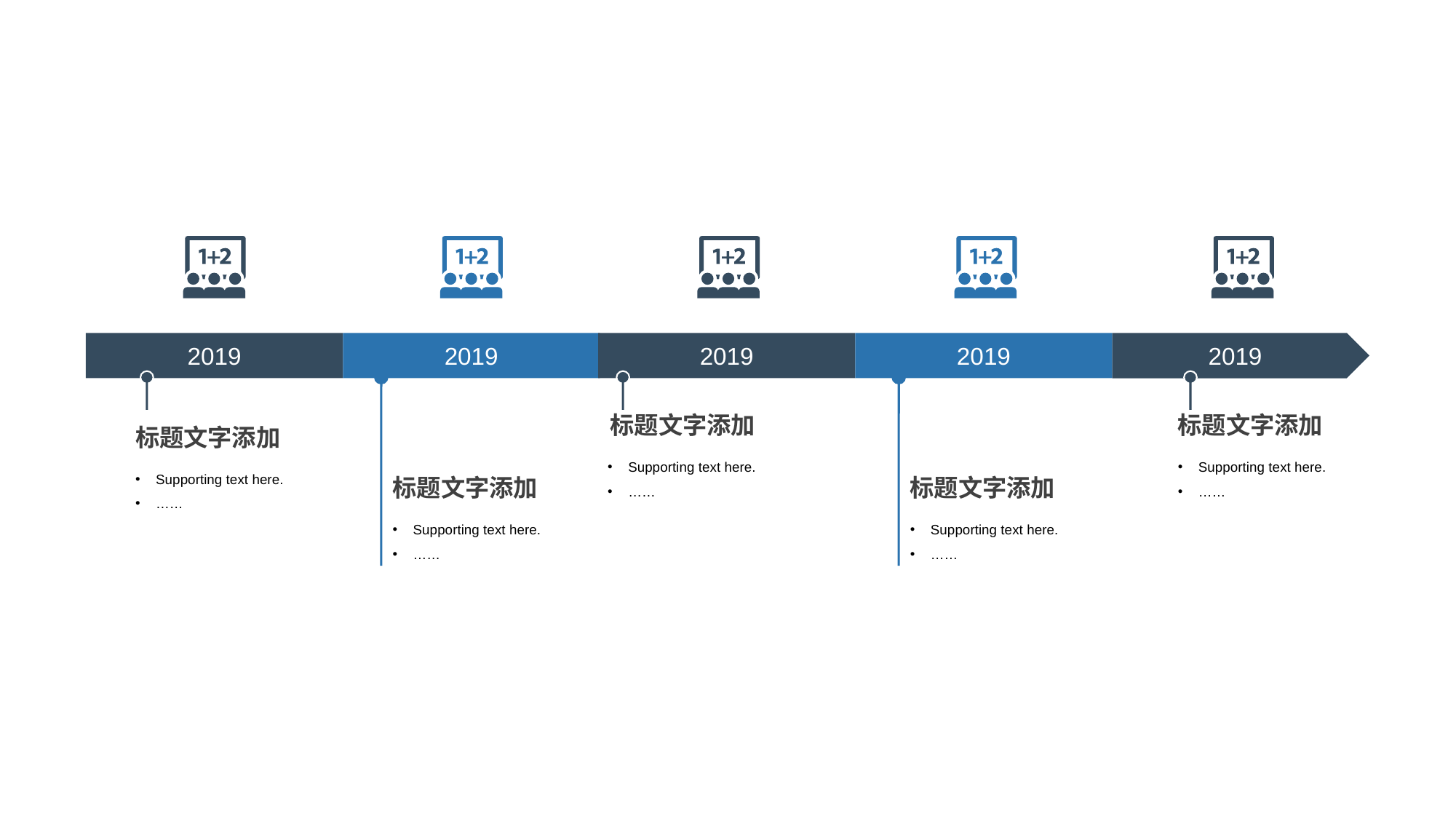

2019
2019
2019
2019
2019

标题文字添加
标题文字添加
标题文字添加
Supporting text here.
……
Supporting text here.
……
Supporting text here.
……
标题文字添加
标题文字添加
Supporting text here.
……
Supporting text here.
……